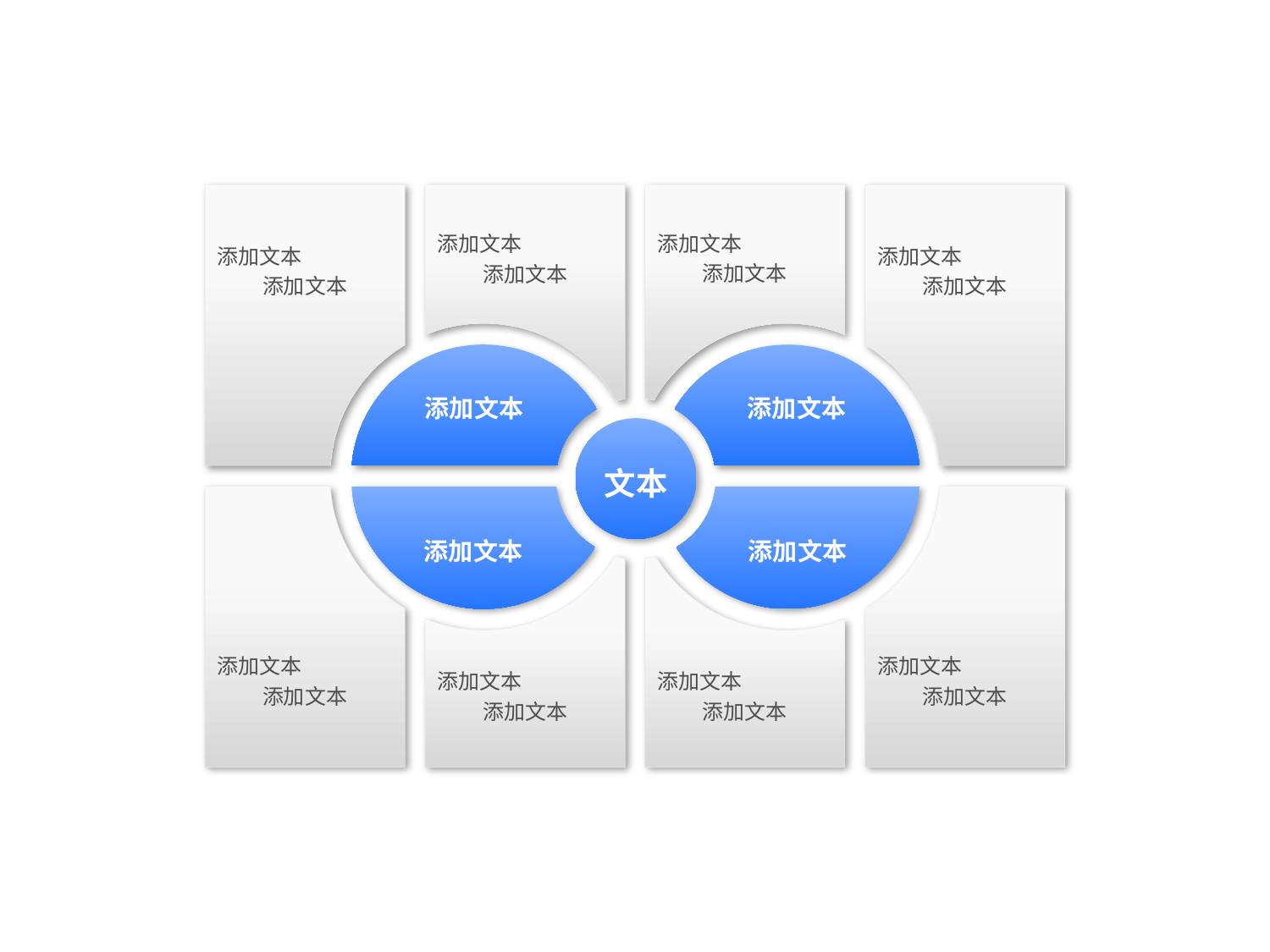

添加文本
添加文本
添加文本
添加文本
添加文本
添加文本
添加文本
添加文本
添加文本
添加文本
文本
添加文本
添加文本
添加文本
添加文本
添加文本
添加文本
添加文本
添加文本
添加文本
添加文本